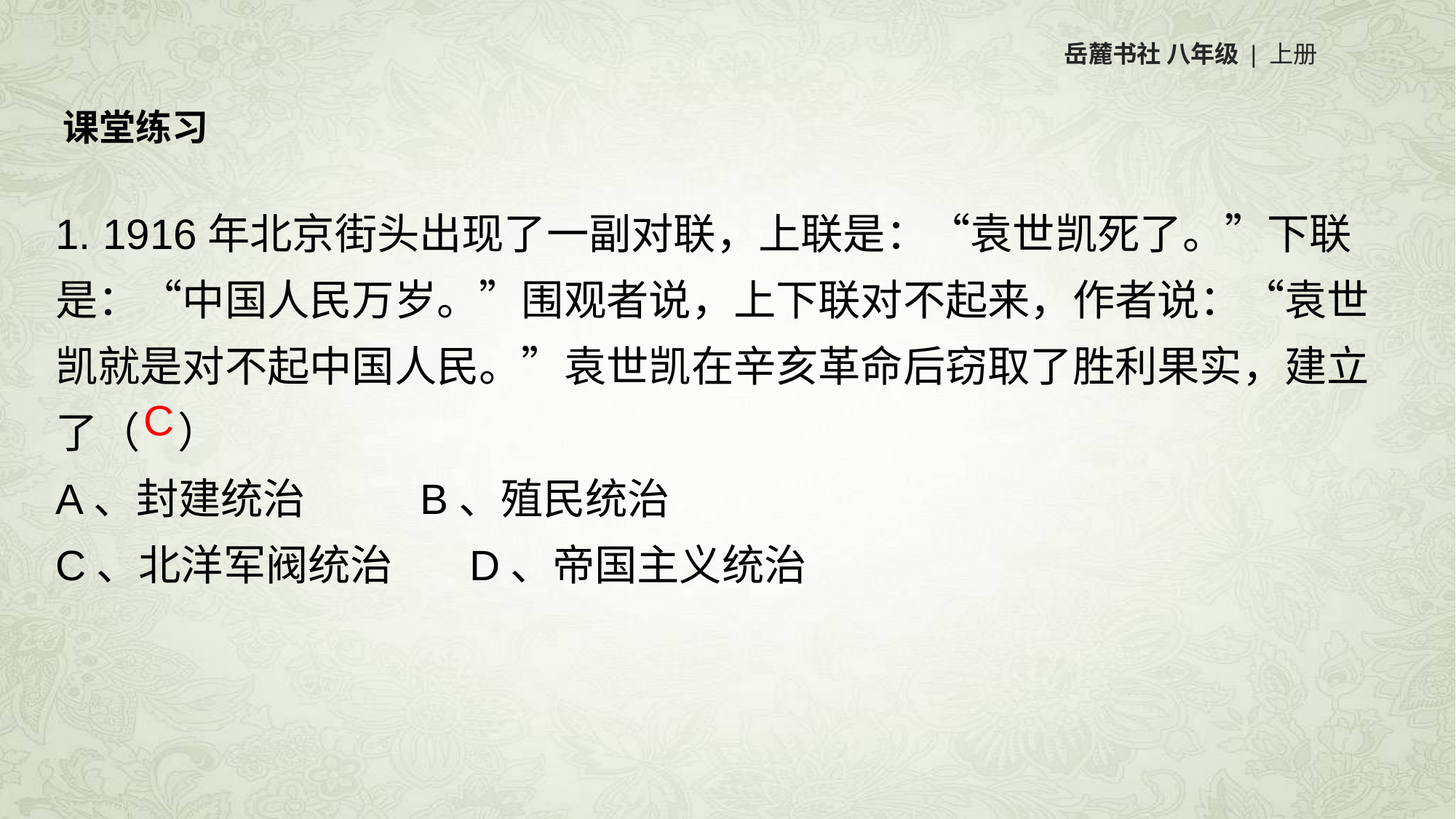

岳麓书社 八年级 | 上册
课堂练习
1. 1916年北京街头出现了一副对联，上联是：“袁世凯死了。”下联是：“中国人民万岁。”围观者说，上下联对不起来，作者说：“袁世凯就是对不起中国人民。”袁世凯在辛亥革命后窃取了胜利果实，建立了（    ）
A、封建统治           B、殖民统治
C、北洋军阀统治       D、帝国主义统治
C